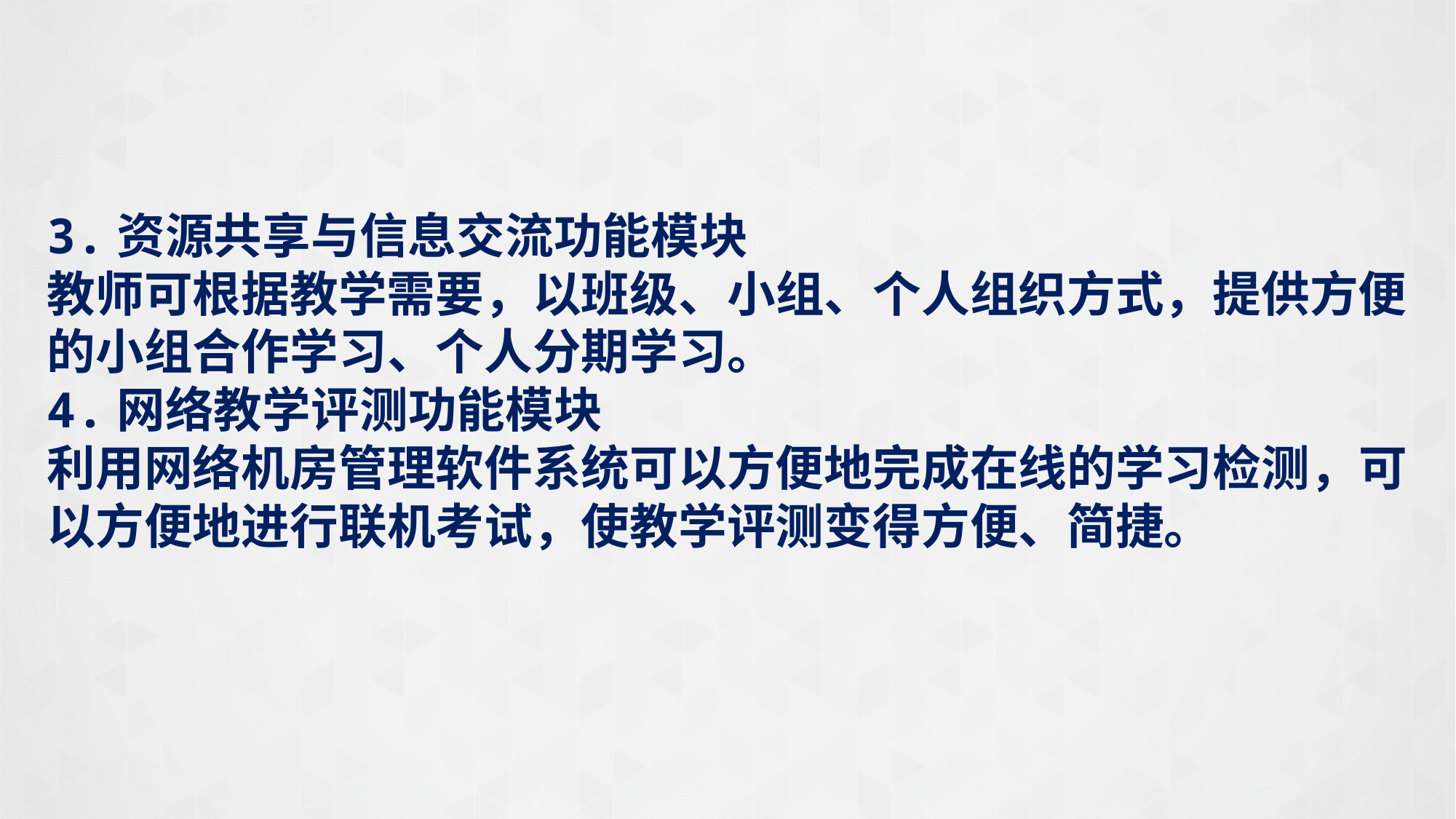

3.资源共享与信息交流功能模块
教师可根据教学需要，以班级、小组、个人组织方式，提供方便的小组合作学习、个人分期学习。
4.网络教学评测功能模块
利用网络机房管理软件系统可以方便地完成在线的学习检测，可以方便地进行联机考试，使教学评测变得方便、简捷。